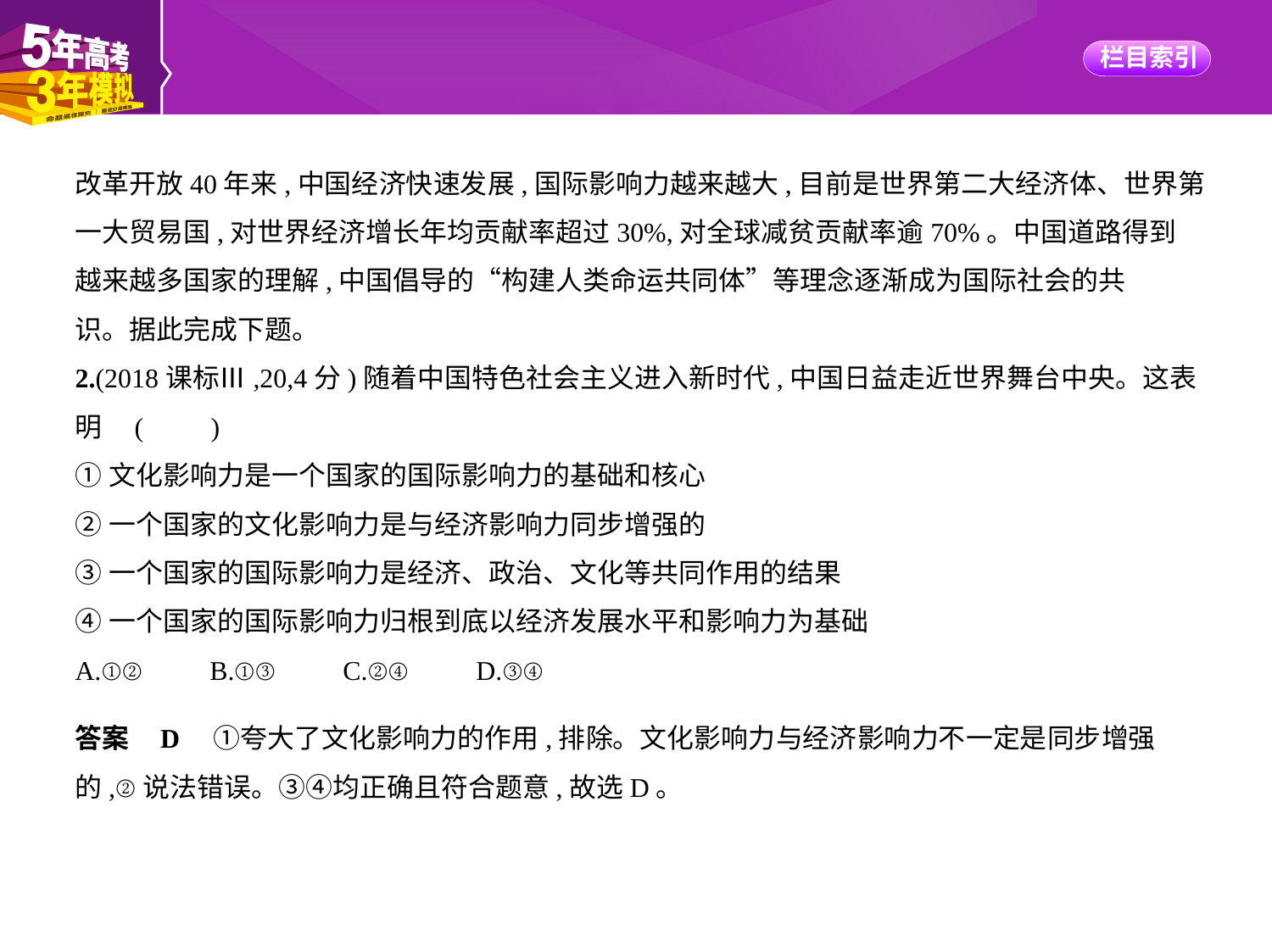

改革开放40年来,中国经济快速发展,国际影响力越来越大,目前是世界第二大经济体、世界第
一大贸易国,对世界经济增长年均贡献率超过30%,对全球减贫贡献率逾70%。中国道路得到
越来越多国家的理解,中国倡导的“构建人类命运共同体”等理念逐渐成为国际社会的共
识。据此完成下题。
2.(2018课标Ⅲ,20,4分)随着中国特色社会主义进入新时代,中国日益走近世界舞台中央。这表
明 (　　)
①文化影响力是一个国家的国际影响力的基础和核心
②一个国家的文化影响力是与经济影响力同步增强的
③一个国家的国际影响力是经济、政治、文化等共同作用的结果
④一个国家的国际影响力归根到底以经济发展水平和影响力为基础
A.①②　　B.①③　　C.②④　　D.③④
答案    D　①夸大了文化影响力的作用,排除。文化影响力与经济影响力不一定是同步增强
的,②说法错误。③④均正确且符合题意,故选D。